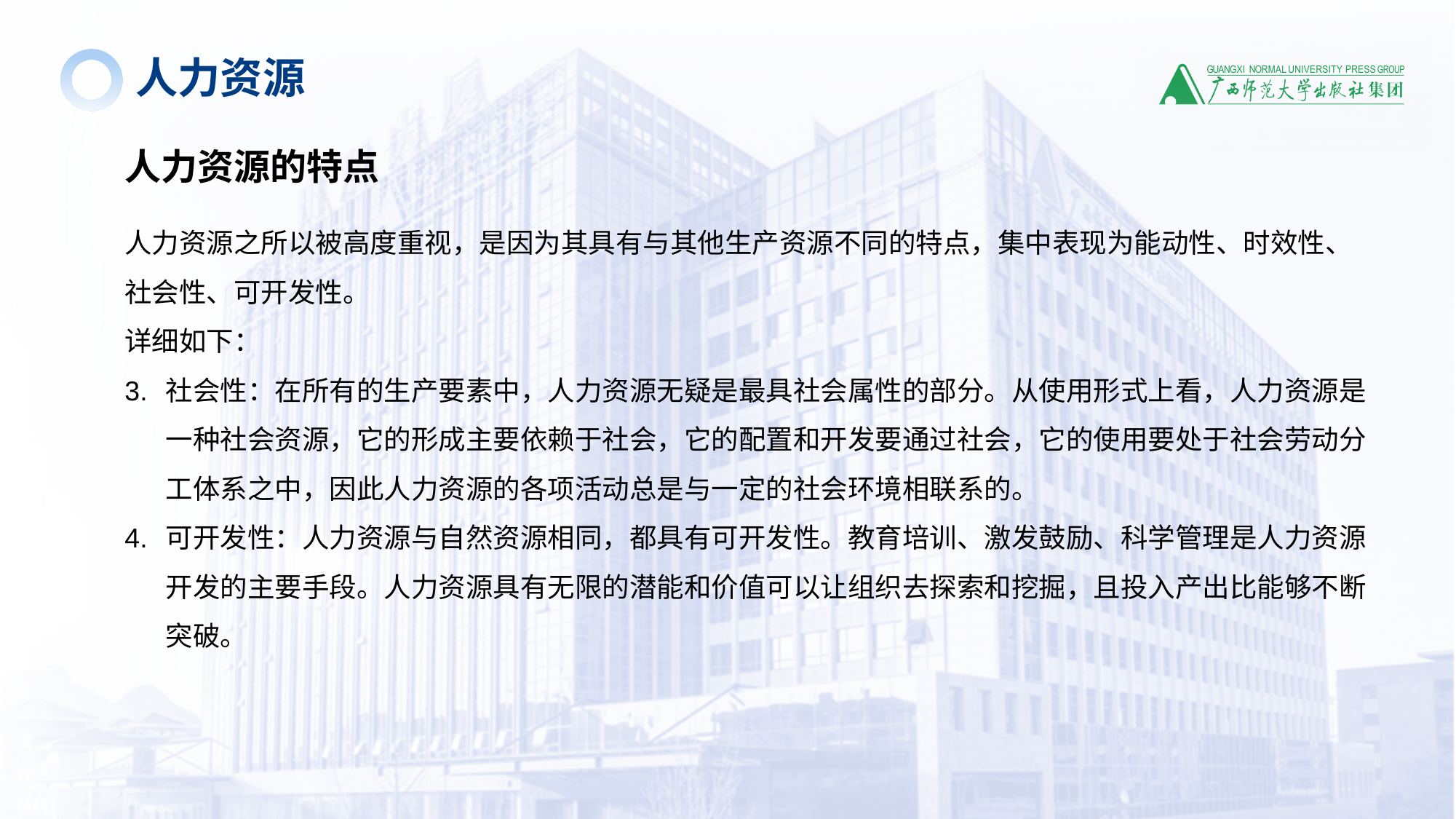

人力资源

人力资源的特点
人力资源之所以被高度重视，是因为其具有与其他生产资源不同的特点，集中表现为能动性、时效性、社会性、可开发性。
详细如下：
社会性：在所有的生产要素中，人力资源无疑是最具社会属性的部分。从使用形式上看，人力资源是一种社会资源，它的形成主要依赖于社会，它的配置和开发要通过社会，它的使用要处于社会劳动分工体系之中，因此人力资源的各项活动总是与一定的社会环境相联系的。
可开发性：人力资源与自然资源相同，都具有可开发性。教育培训、激发鼓励、科学管理是人力资源开发的主要手段。人力资源具有无限的潜能和价值可以让组织去探索和挖掘，且投入产出比能够不断突破。